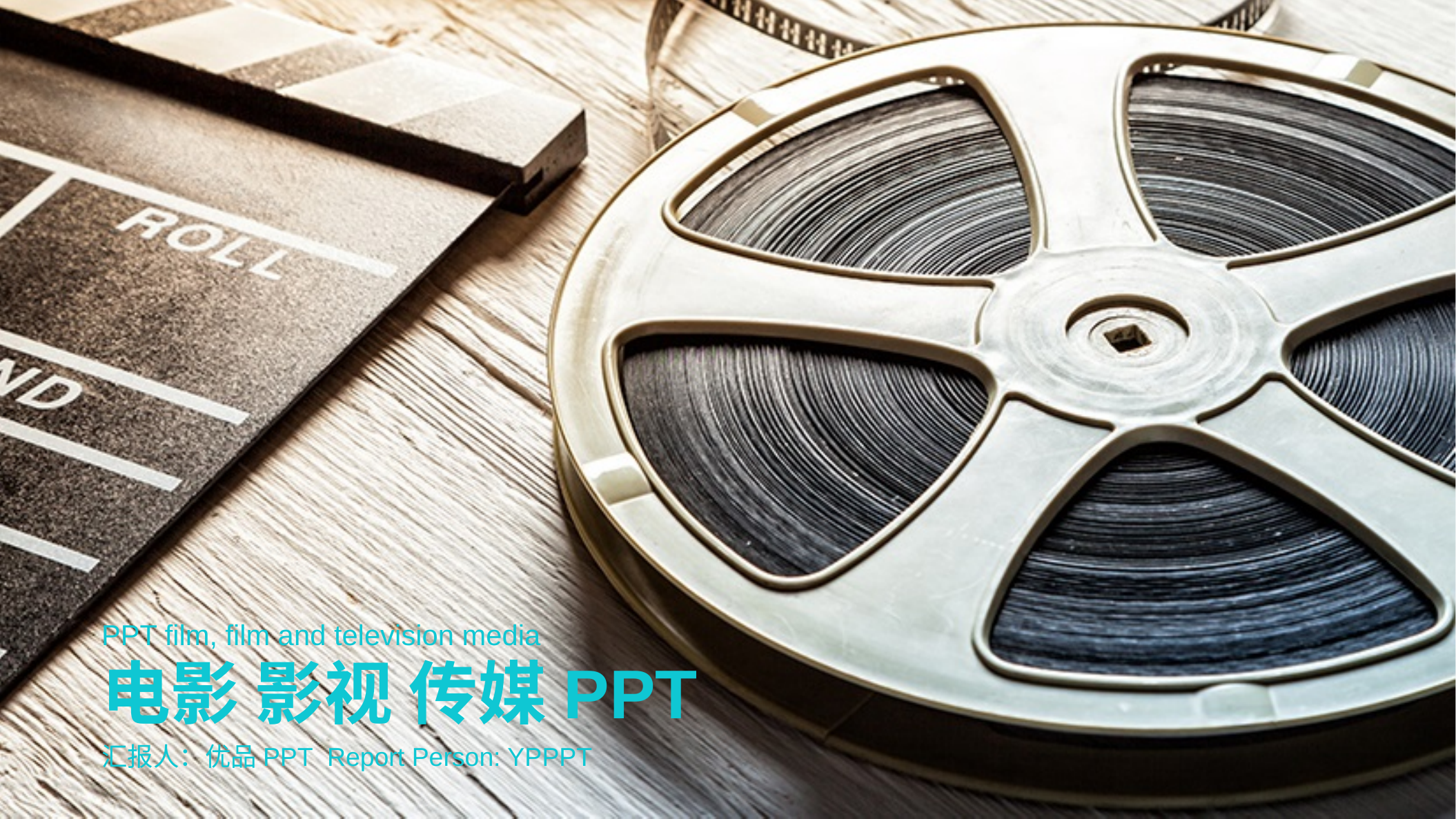

PPT film, film and television media
电影 影视 传媒PPT
汇报人：优品PPT  Report Person: YPPPT